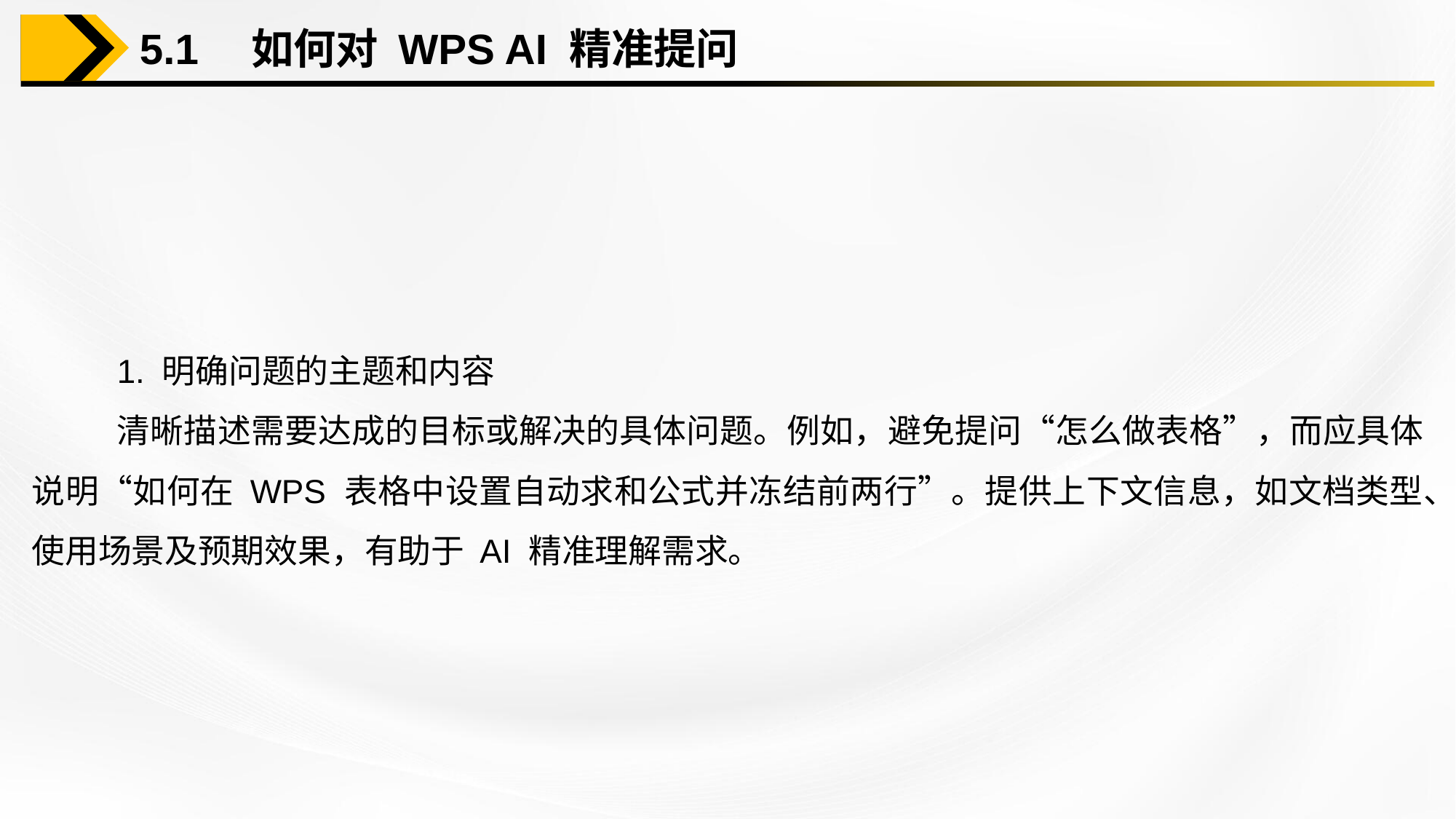

5.1　如何对 WPS AI 精准提问
1. 明确问题的主题和内容
清晰描述需要达成的目标或解决的具体问题。例如，避免提问“怎么做表格”，而应具体说明“如何在 WPS 表格中设置自动求和公式并冻结前两行”。提供上下文信息，如文档类型、使用场景及预期效果，有助于 AI 精准理解需求。